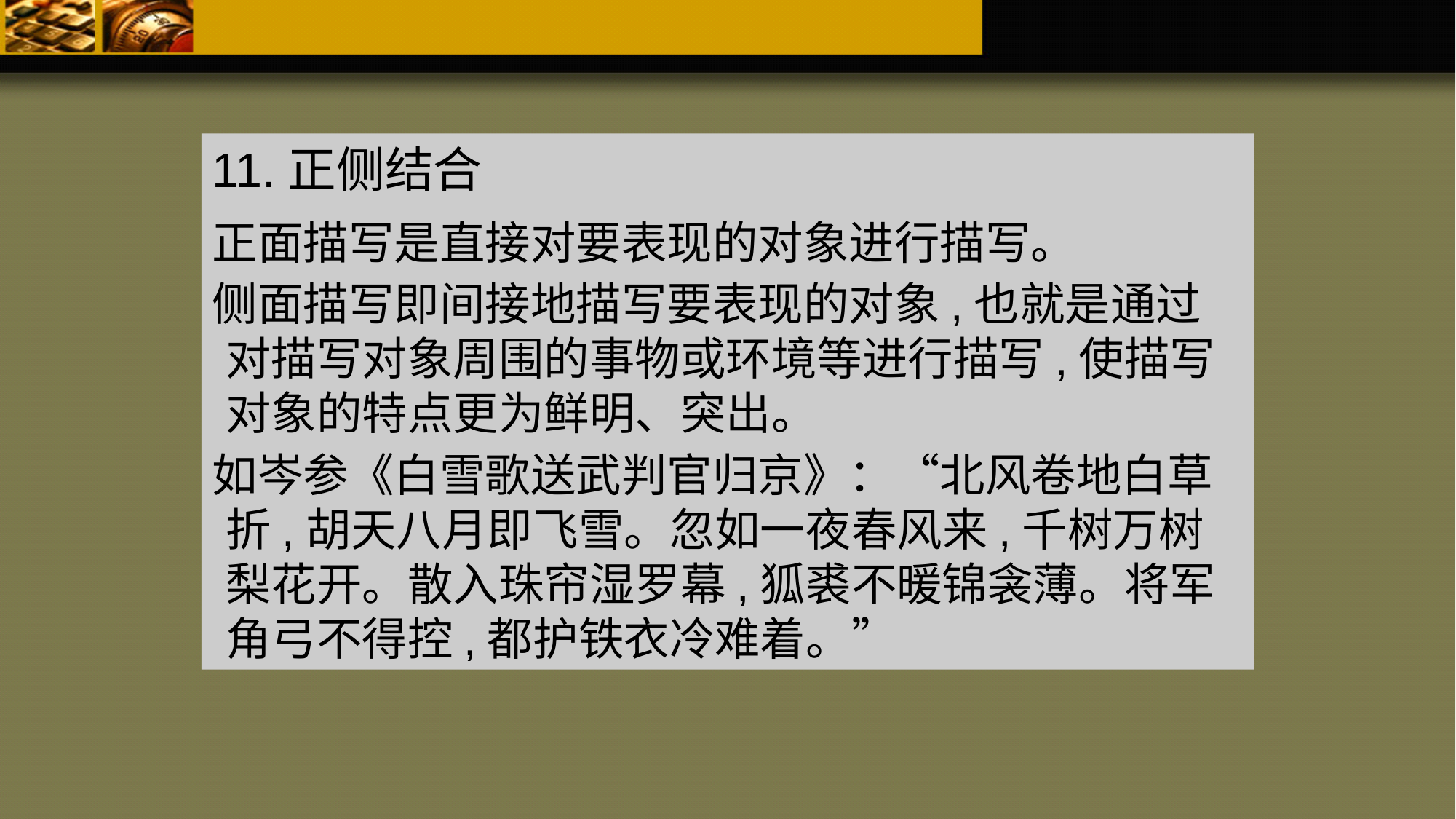

11.正侧结合
正面描写是直接对要表现的对象进行描写。
侧面描写即间接地描写要表现的对象,也就是通过对描写对象周围的事物或环境等进行描写,使描写对象的特点更为鲜明、突出。
如岑参《白雪歌送武判官归京》：“北风卷地白草折,胡天八月即飞雪。忽如一夜春风来,千树万树梨花开。散入珠帘湿罗幕,狐裘不暖锦衾薄。将军角弓不得控,都护铁衣冷难着。”